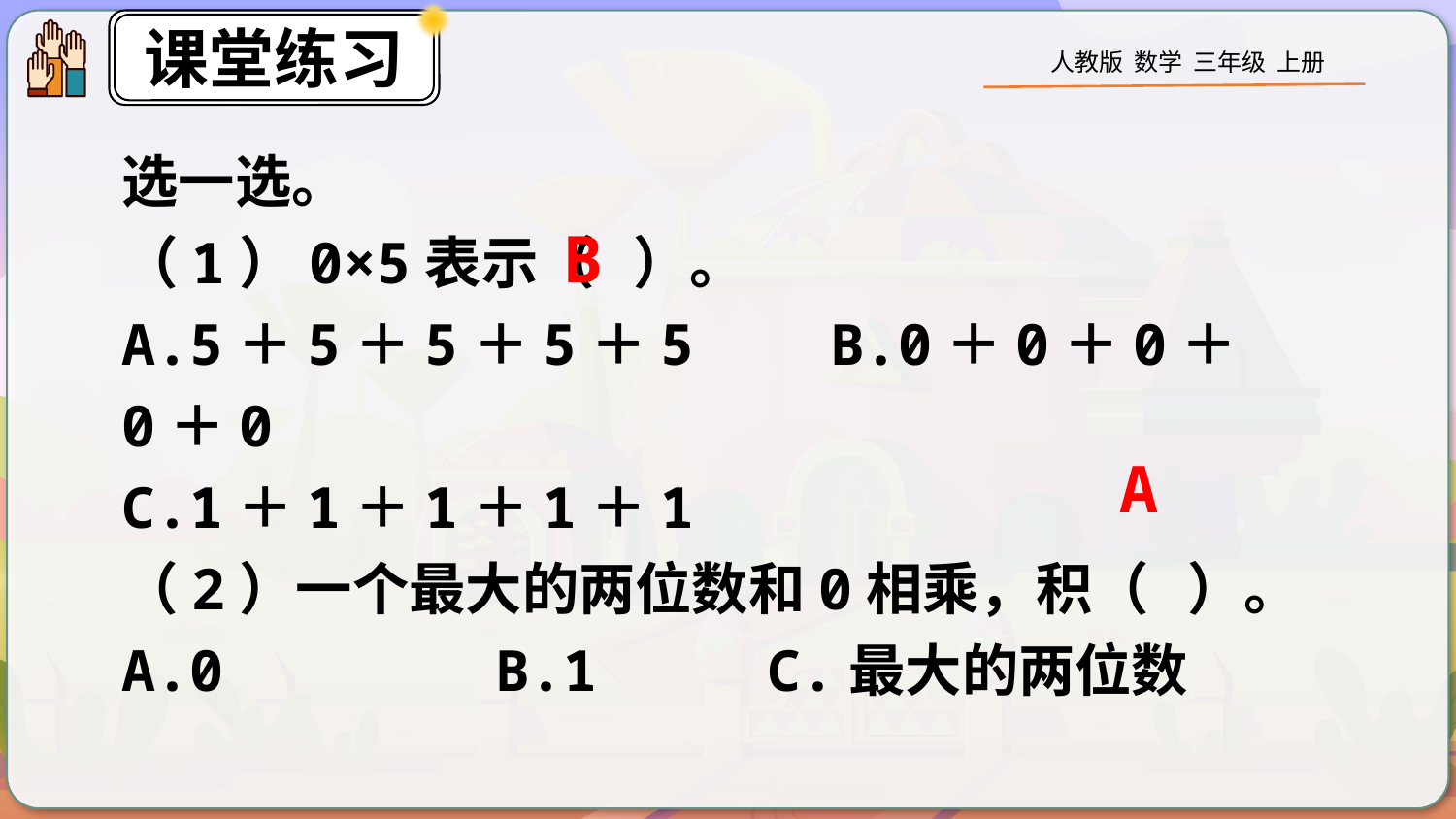

选一选。
（1）0×5表示（   ）。
A.5＋5＋5＋5＋5    B.0＋0＋0＋0＋0
C.1＋1＋1＋1＋1
（2）一个最大的两位数和0相乘，积（   ）。
A.0        B.1     C.最大的两位数
B
A